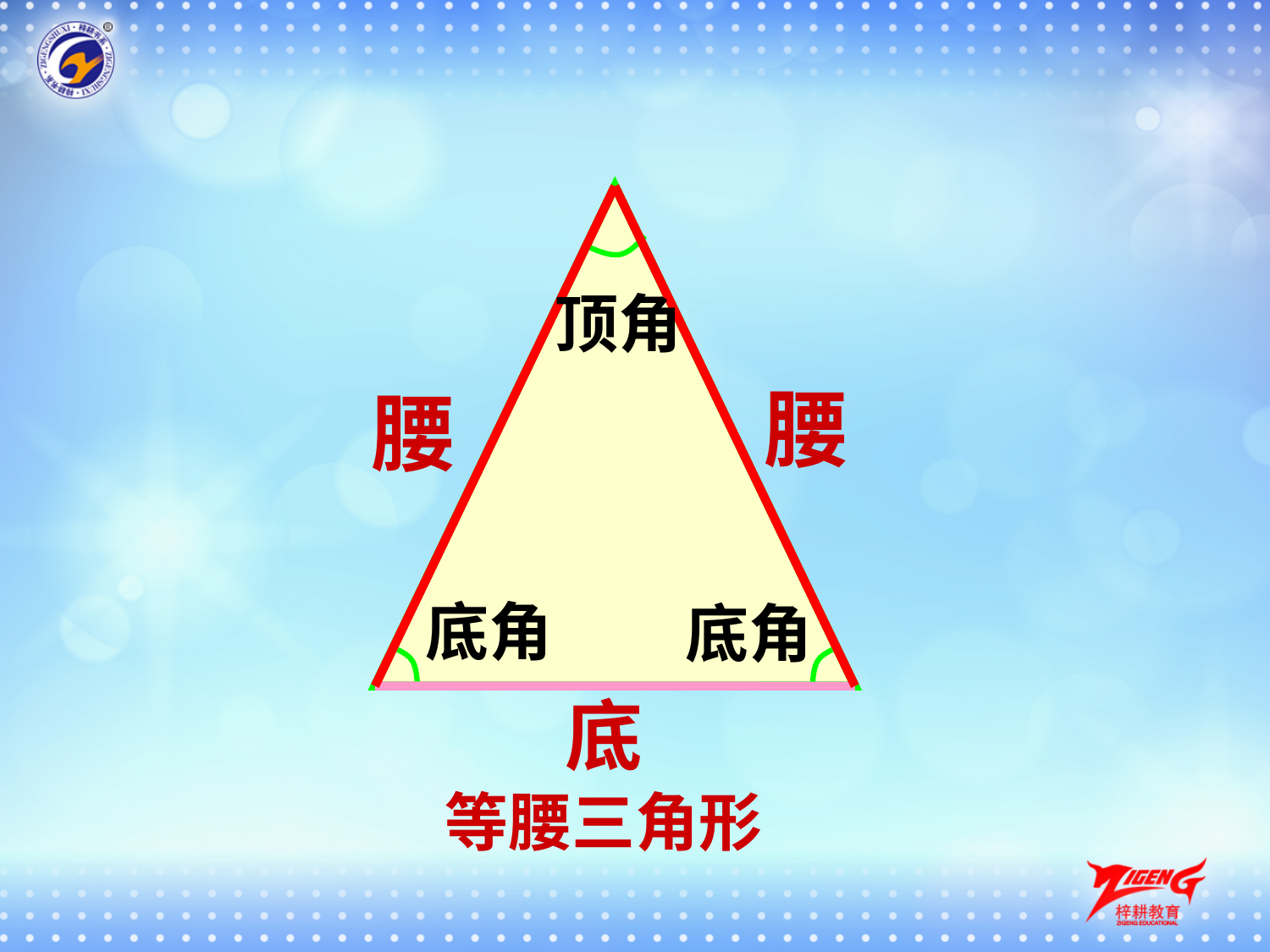

顶角
腰
腰
底角
底角

底

等腰三角形